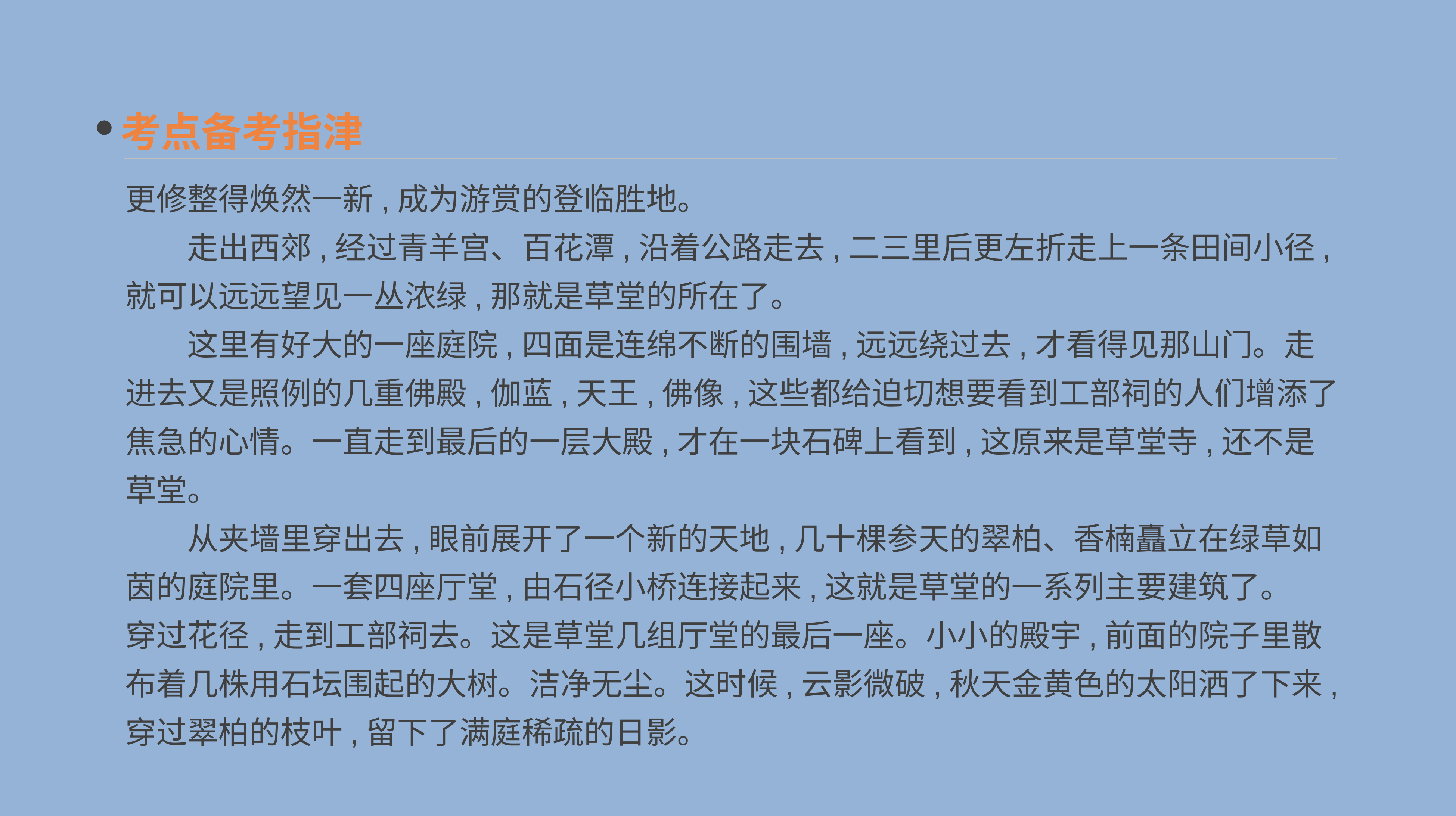

考点备考指津

更修整得焕然一新,成为游赏的登临胜地。
　　走出西郊,经过青羊宫、百花潭,沿着公路走去,二三里后更左折走上一条田间小径,就可以远远望见一丛浓绿,那就是草堂的所在了。
　　这里有好大的一座庭院,四面是连绵不断的围墙,远远绕过去,才看得见那山门。走进去又是照例的几重佛殿,伽蓝,天王,佛像,这些都给迫切想要看到工部祠的人们增添了焦急的心情。一直走到最后的一层大殿,才在一块石碑上看到,这原来是草堂寺,还不是草堂。
　　从夹墙里穿出去,眼前展开了一个新的天地,几十棵参天的翠柏、香楠矗立在绿草如茵的庭院里。一套四座厅堂,由石径小桥连接起来,这就是草堂的一系列主要建筑了。
穿过花径,走到工部祠去。这是草堂几组厅堂的最后一座。小小的殿宇,前面的院子里散布着几株用石坛围起的大树。洁净无尘。这时候,云影微破,秋天金黄色的太阳洒了下来,穿过翠柏的枝叶,留下了满庭稀疏的日影。